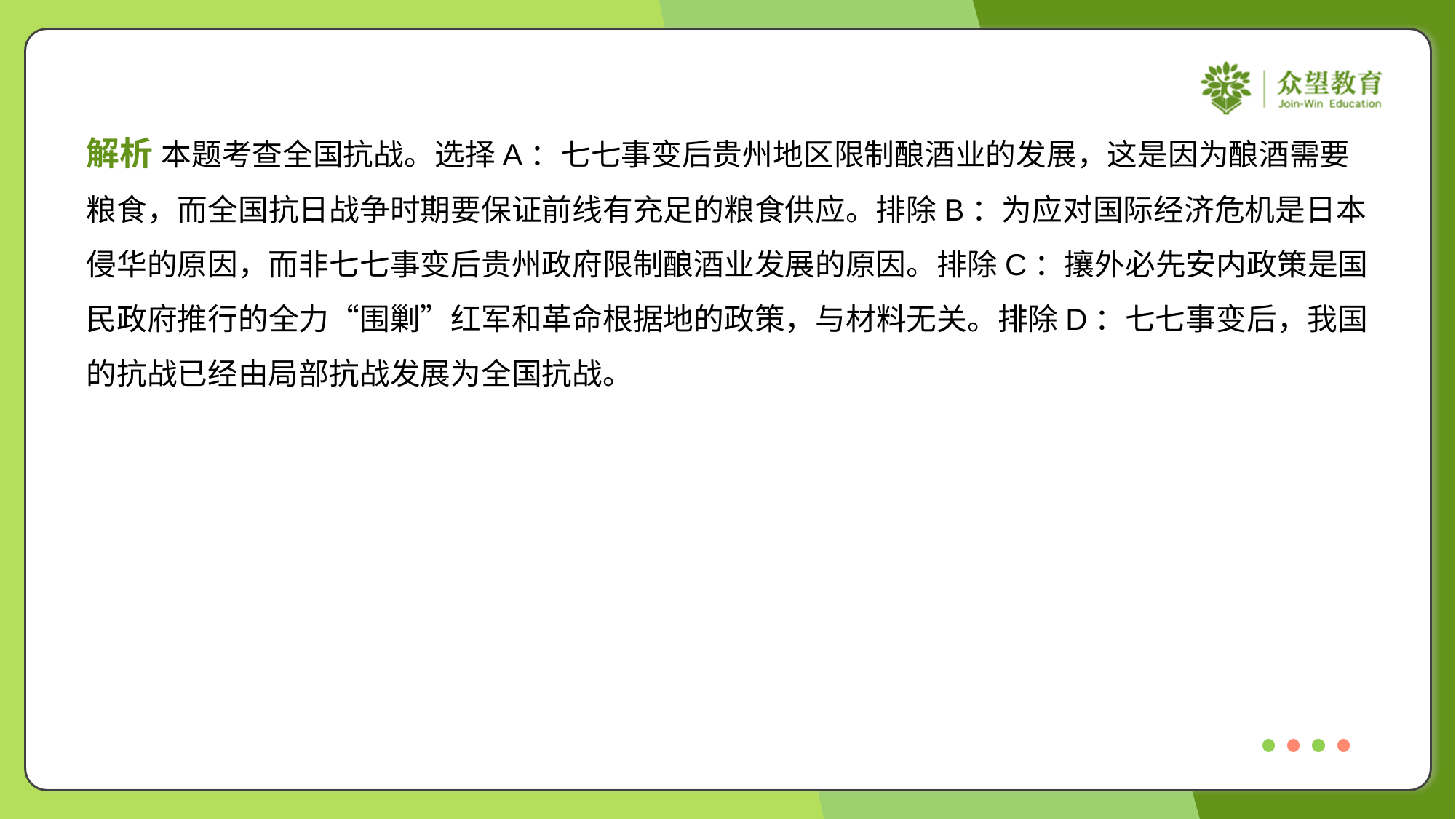

解析 本题考查全国抗战。选择A：七七事变后贵州地区限制酿酒业的发展，这是因为酿酒需要
粮食，而全国抗日战争时期要保证前线有充足的粮食供应。排除B：为应对国际经济危机是日本
侵华的原因，而非七七事变后贵州政府限制酿酒业发展的原因。排除C：攘外必先安内政策是国
民政府推行的全力“围剿”红军和革命根据地的政策，与材料无关。排除D：七七事变后，我国
的抗战已经由局部抗战发展为全国抗战。